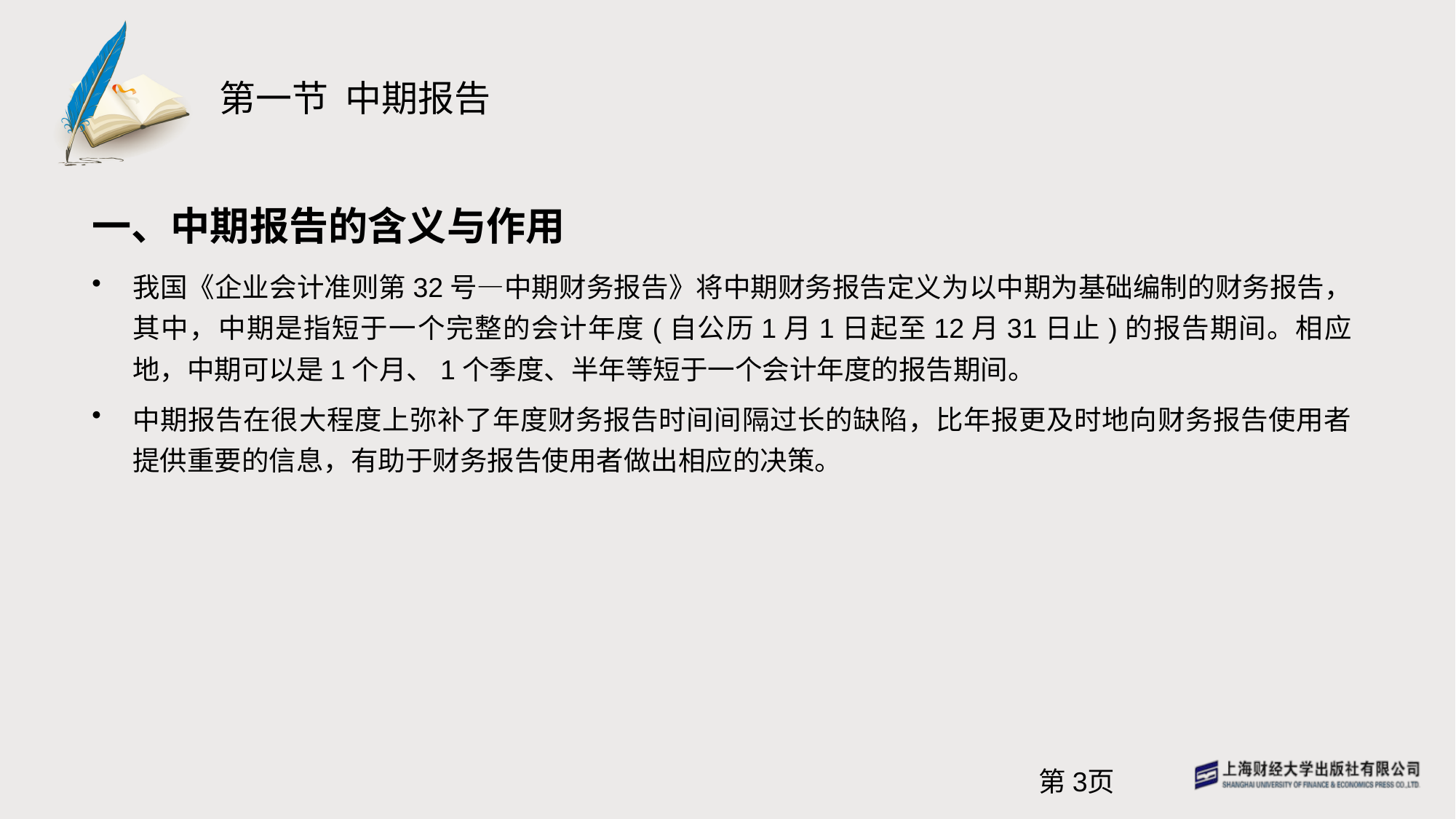

# 第一节  中期报告
一、中期报告的含义与作用
我国《企业会计准则第32号—中期财务报告》将中期财务报告定义为以中期为基础编制的财务报告，其中，中期是指短于一个完整的会计年度(自公历1月1日起至12月31日止)的报告期间。相应地，中期可以是1个月、1个季度、半年等短于一个会计年度的报告期间。
中期报告在很大程度上弥补了年度财务报告时间间隔过长的缺陷，比年报更及时地向财务报告使用者提供重要的信息，有助于财务报告使用者做出相应的决策。

3